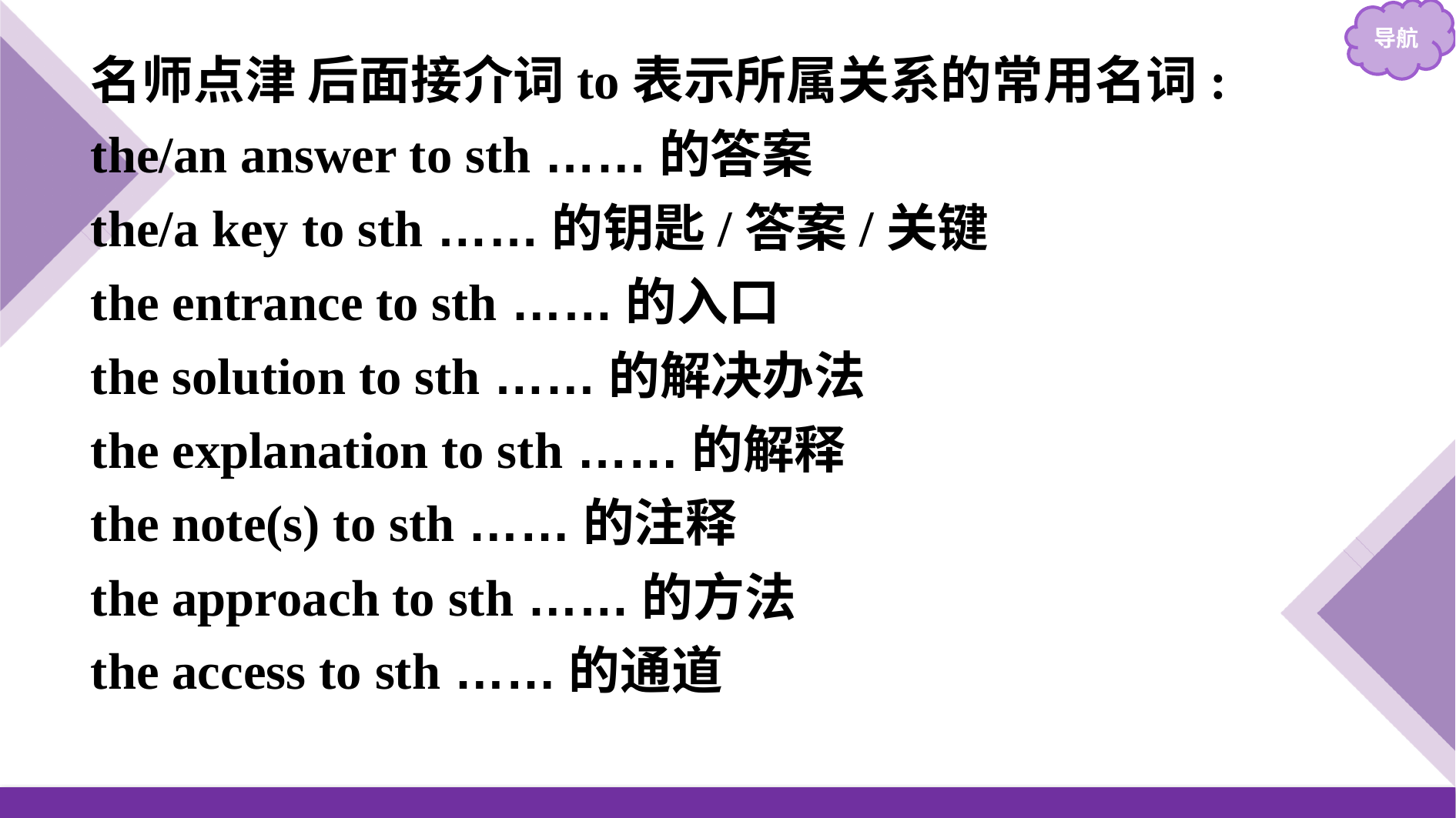

名师点津 后面接介词to表示所属关系的常用名词:
the/an answer to sth ……的答案
the/a key to sth ……的钥匙/答案/关键
the entrance to sth ……的入口
the solution to sth ……的解决办法
the explanation to sth ……的解释
the note(s) to sth ……的注释
the approach to sth ……的方法
the access to sth ……的通道